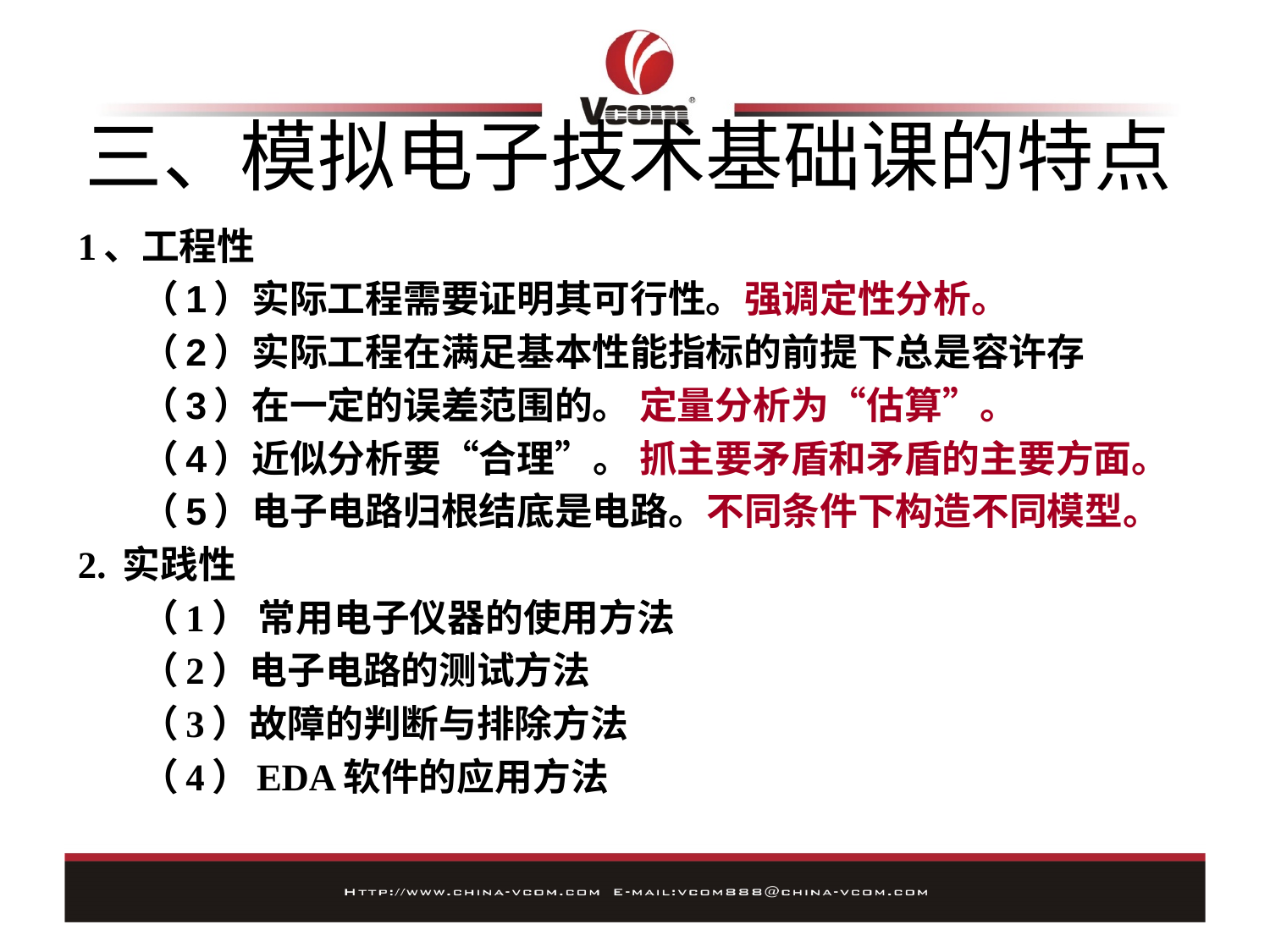

# 三、模拟电子技术基础课的特点
1、工程性
（1）实际工程需要证明其可行性。强调定性分析。
（2）实际工程在满足基本性能指标的前提下总是容许存
（3）在一定的误差范围的。 定量分析为“估算”。
（4）近似分析要“合理”。 抓主要矛盾和矛盾的主要方面。
（5）电子电路归根结底是电路。不同条件下构造不同模型。
2. 实践性
（1） 常用电子仪器的使用方法
（2）电子电路的测试方法
（3）故障的判断与排除方法
（4）EDA软件的应用方法